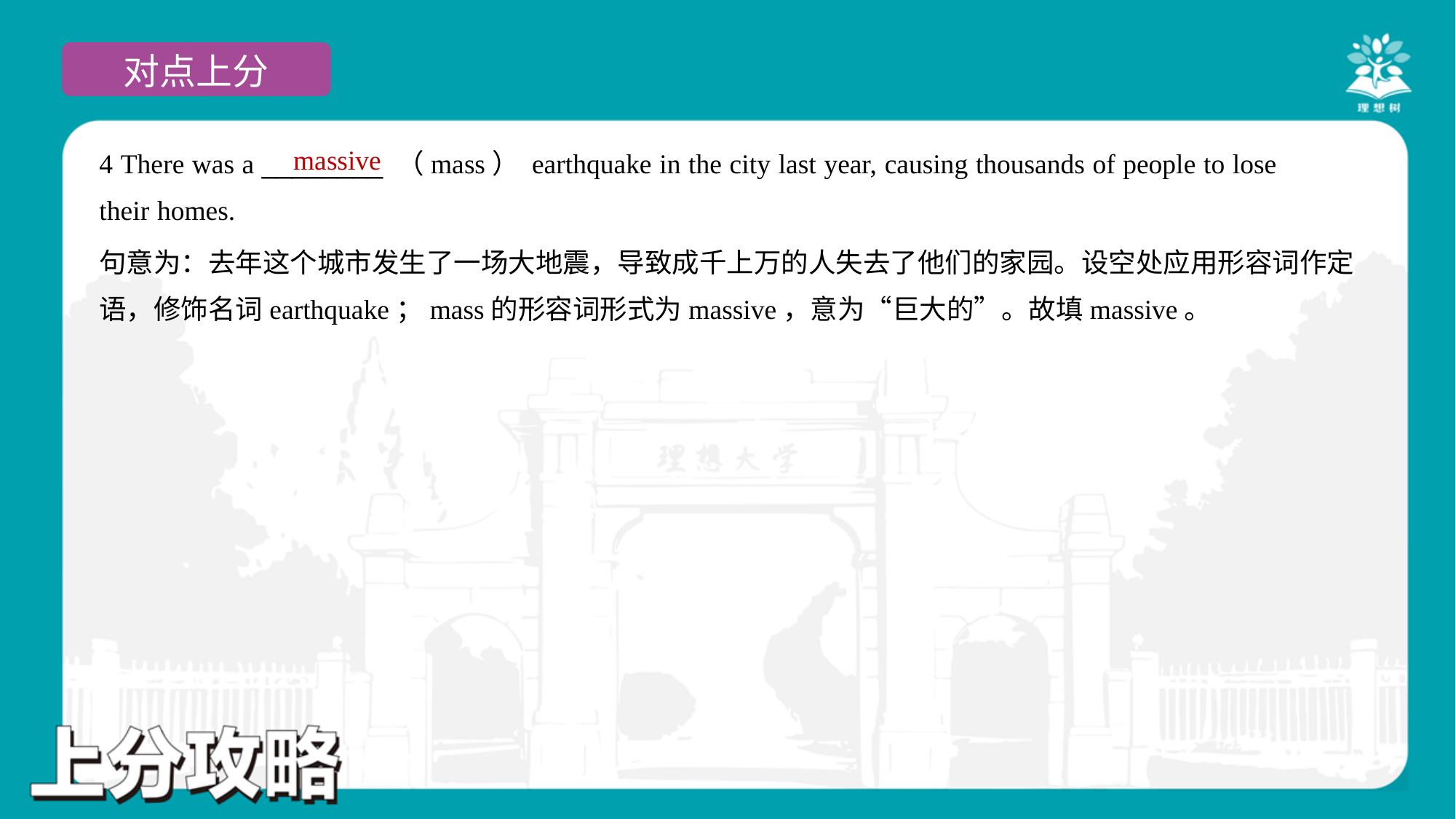

massive
4 There was a ________ （mass） earthquake in the city last year, causing thousands of people to lose
their homes.
句意为：去年这个城市发生了一场大地震，导致成千上万的人失去了他们的家园。设空处应用形容词作定
语，修饰名词earthquake；mass的形容词形式为massive，意为“巨大的”。故填massive。